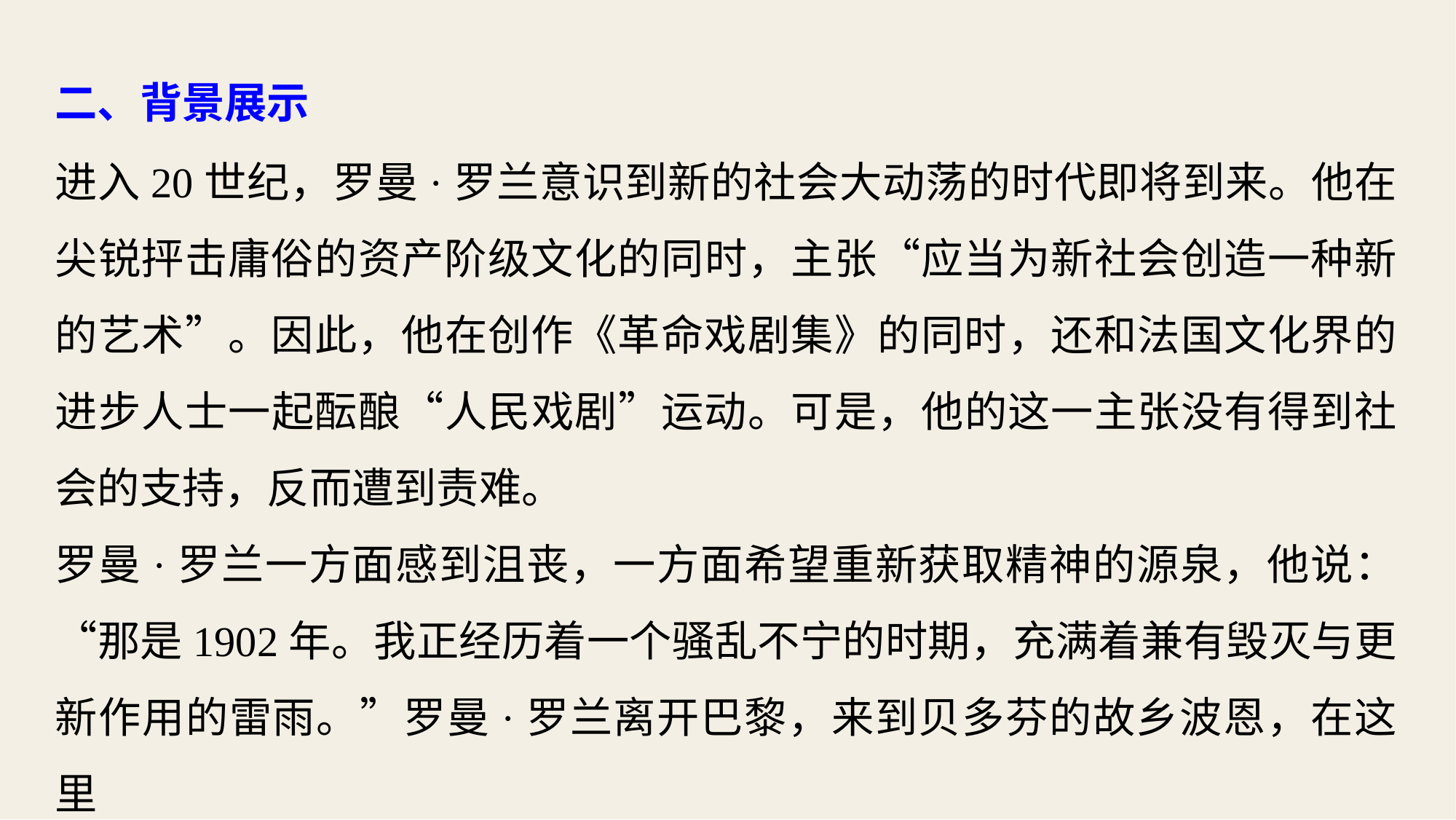

二、背景展示
进入20世纪，罗曼·罗兰意识到新的社会大动荡的时代即将到来。他在尖锐抨击庸俗的资产阶级文化的同时，主张“应当为新社会创造一种新的艺术”。因此，他在创作《革命戏剧集》的同时，还和法国文化界的进步人士一起酝酿“人民戏剧”运动。可是，他的这一主张没有得到社会的支持，反而遭到责难。
罗曼·罗兰一方面感到沮丧，一方面希望重新获取精神的源泉，他说：“那是1902年。我正经历着一个骚乱不宁的时期，充满着兼有毁灭与更新作用的雷雨。”罗曼·罗兰离开巴黎，来到贝多芬的故乡波恩，在这里